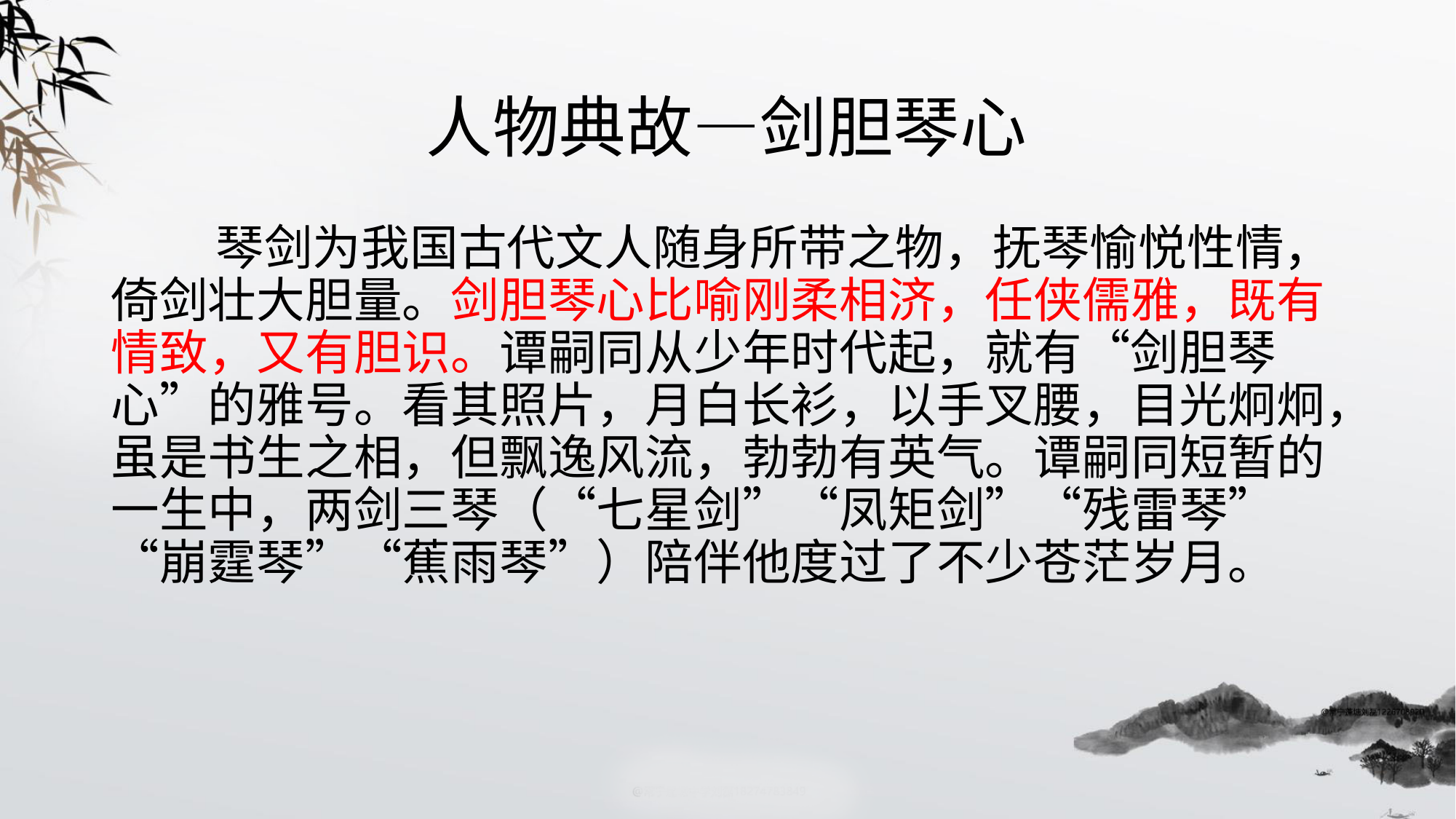

# 人物典故—剑胆琴心
        琴剑为我国古代文人随身所带之物，抚琴愉悦性情，倚剑壮大胆量。剑胆琴心比喻刚柔相济，任侠儒雅，既有情致，又有胆识。谭嗣同从少年时代起，就有“剑胆琴心”的雅号。看其照片，月白长衫，以手叉腰，目光炯炯，虽是书生之相，但飘逸风流，勃勃有英气。谭嗣同短暂的一生中，两剑三琴（“七星剑”“凤矩剑”“残雷琴”“崩霆琴”“蕉雨琴”）陪伴他度过了不少苍茫岁月。